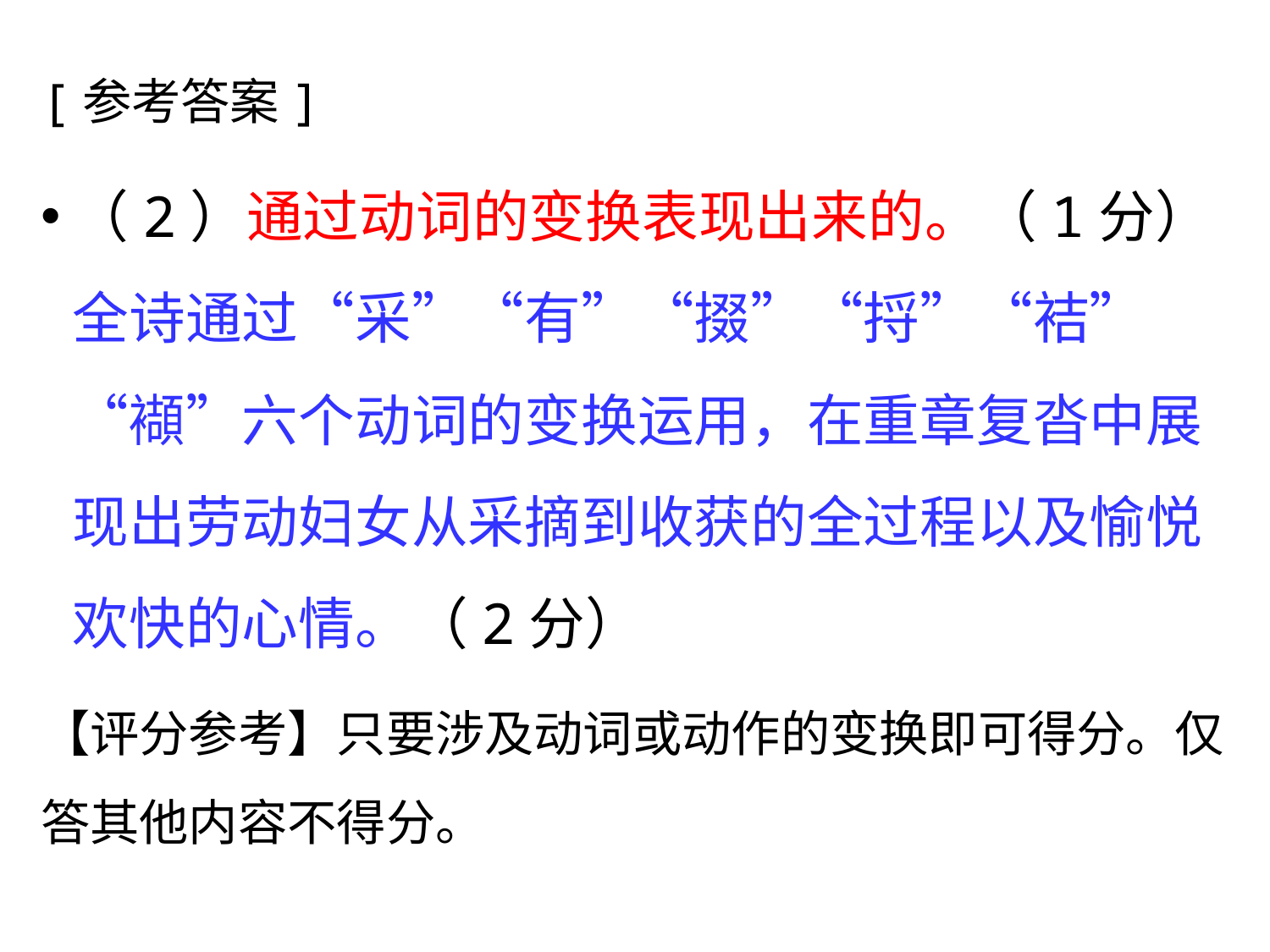

[参考答案]
（2）通过动词的变换表现出来的。（1分）全诗通过“采”“有”“掇”“捋”“袺”“襭”六个动词的变换运用，在重章复沓中展现出劳动妇女从采摘到收获的全过程以及愉悦欢快的心情。（2分）
【评分参考】只要涉及动词或动作的变换即可得分。仅答其他内容不得分。